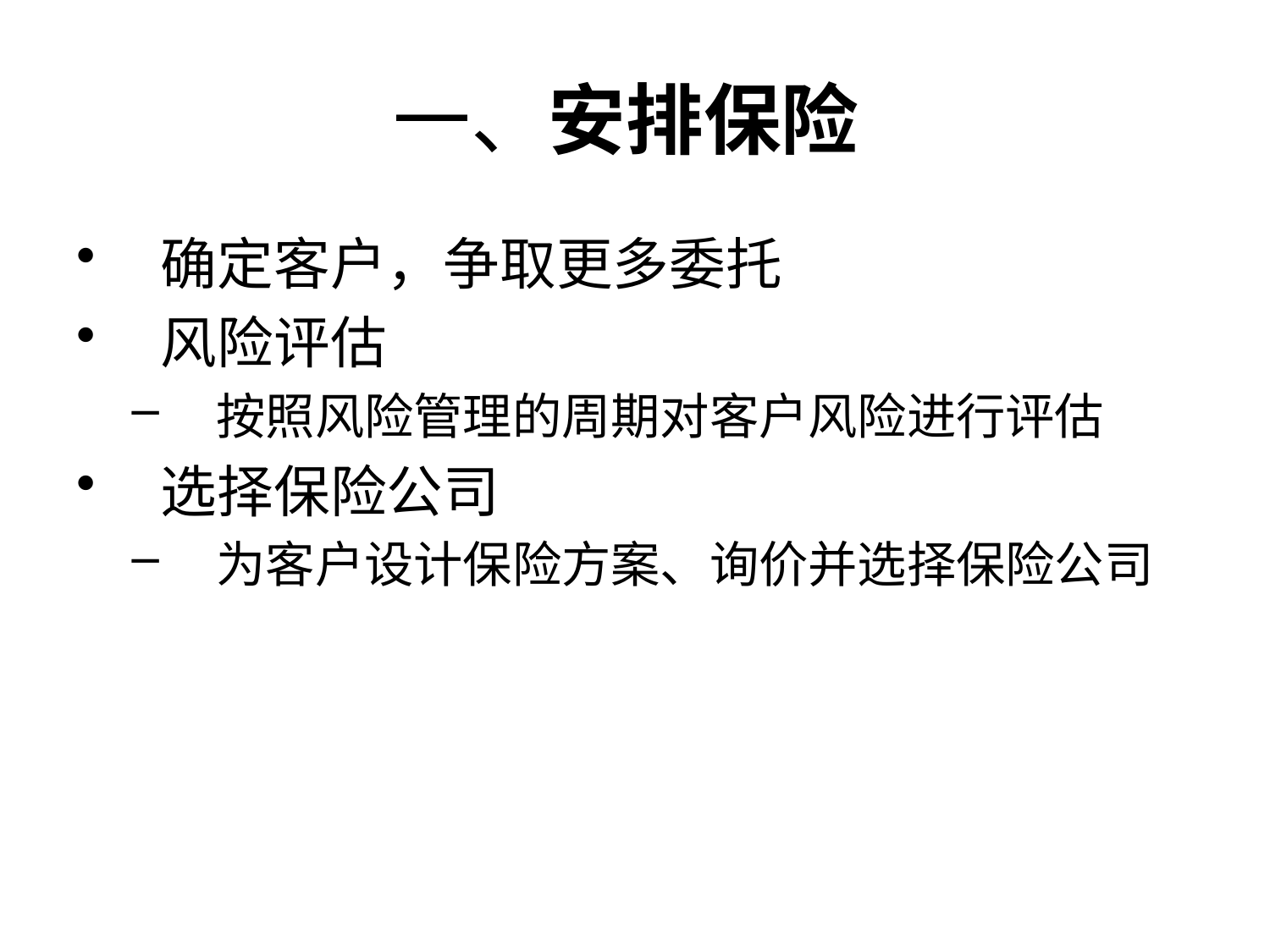

# 一、安排保险
确定客户，争取更多委托
风险评估
按照风险管理的周期对客户风险进行评估
选择保险公司
为客户设计保险方案、询价并选择保险公司